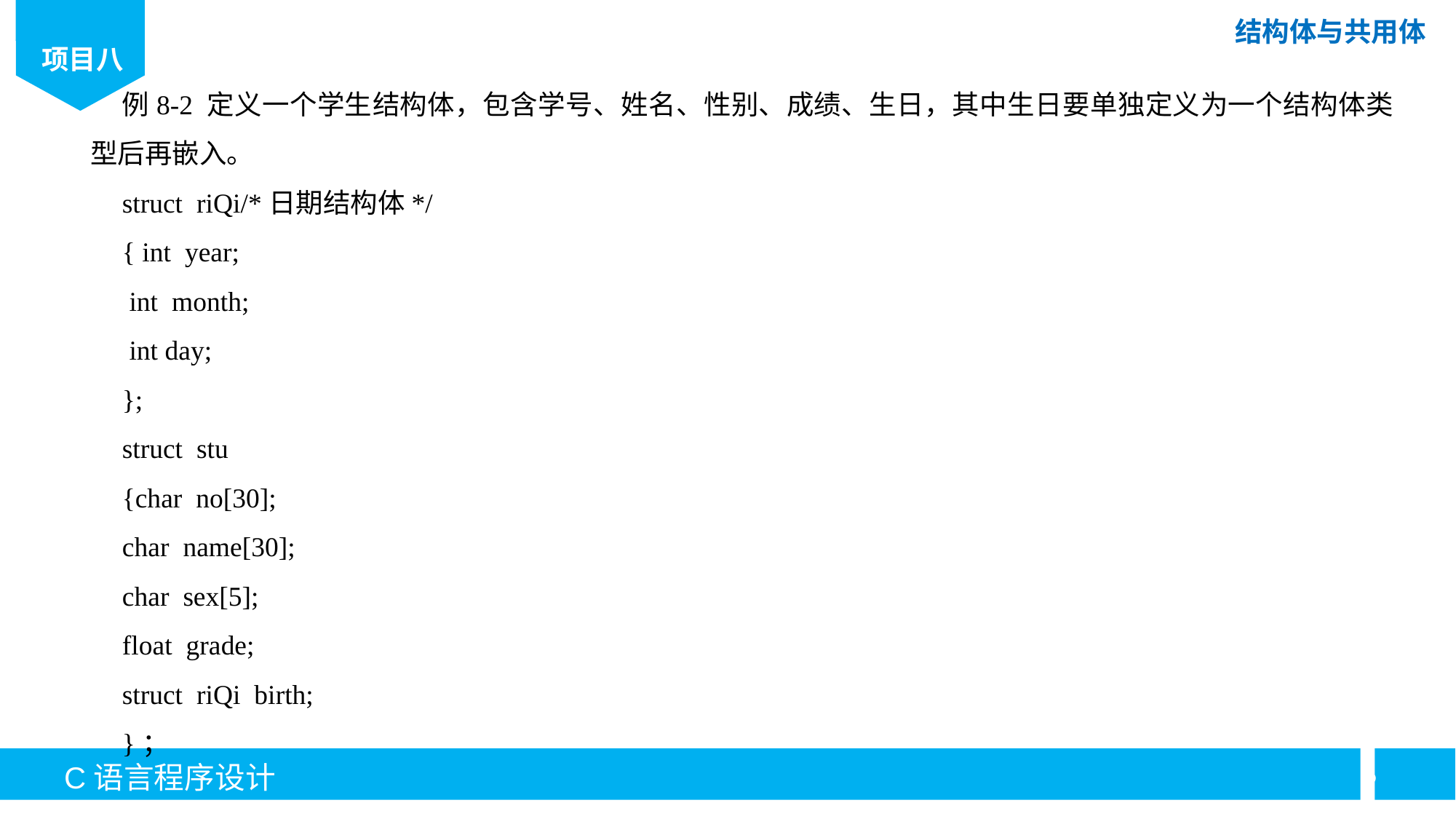

例8-2 定义一个学生结构体，包含学号、姓名、性别、成绩、生日，其中生日要单独定义为一个结构体类型后再嵌入。
struct  riQi/*日期结构体*/
{ int  year;
 int  month;
 int day;
};
struct  stu
{char  no[30];
char  name[30];
char  sex[5];
float  grade;
struct  riQi  birth;
}；